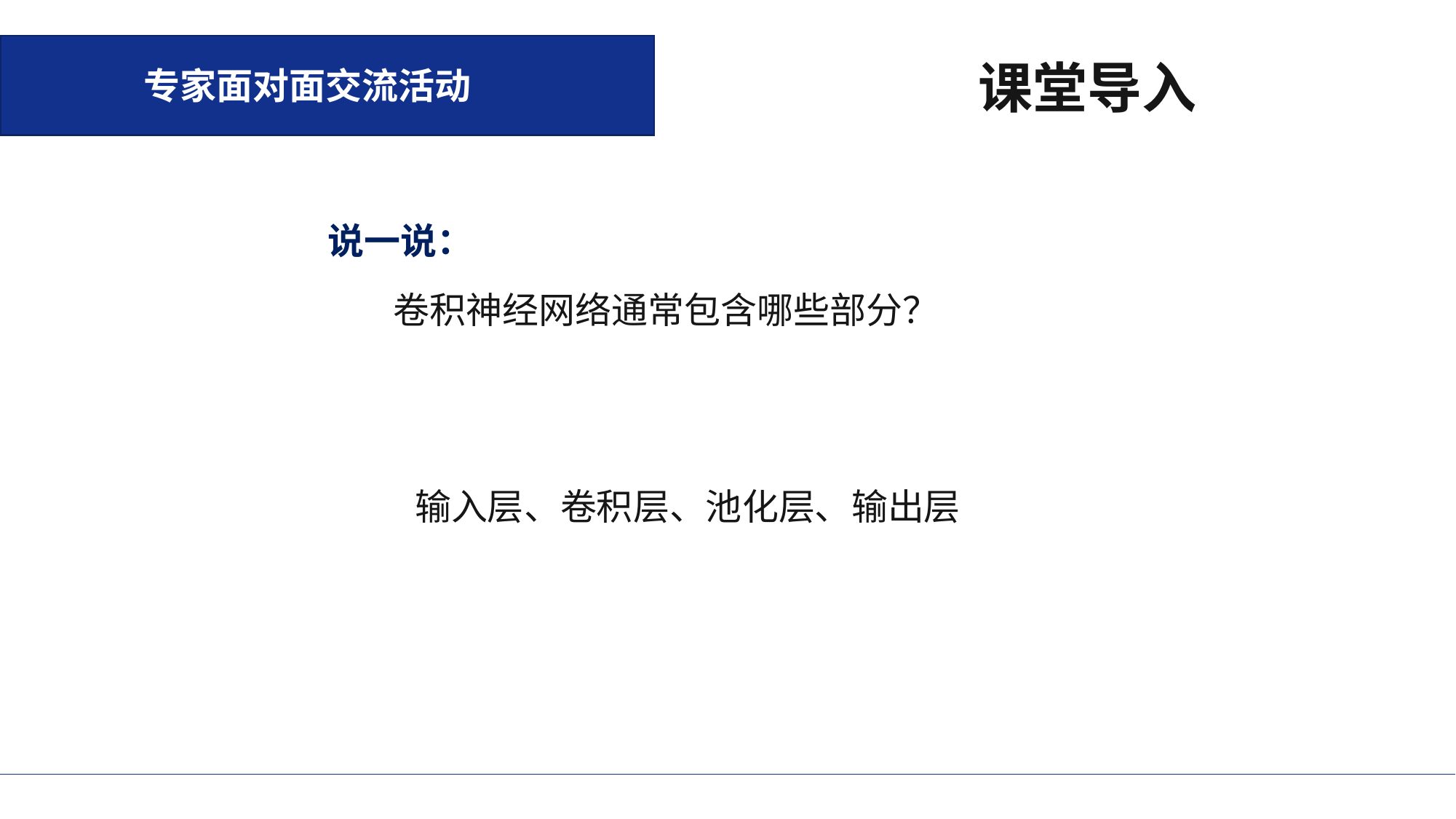

专家面对面交流活动
课堂导入

说一说：

       卷积神经网络通常包含哪些部分？
输入层、卷积层、池化层、输出层